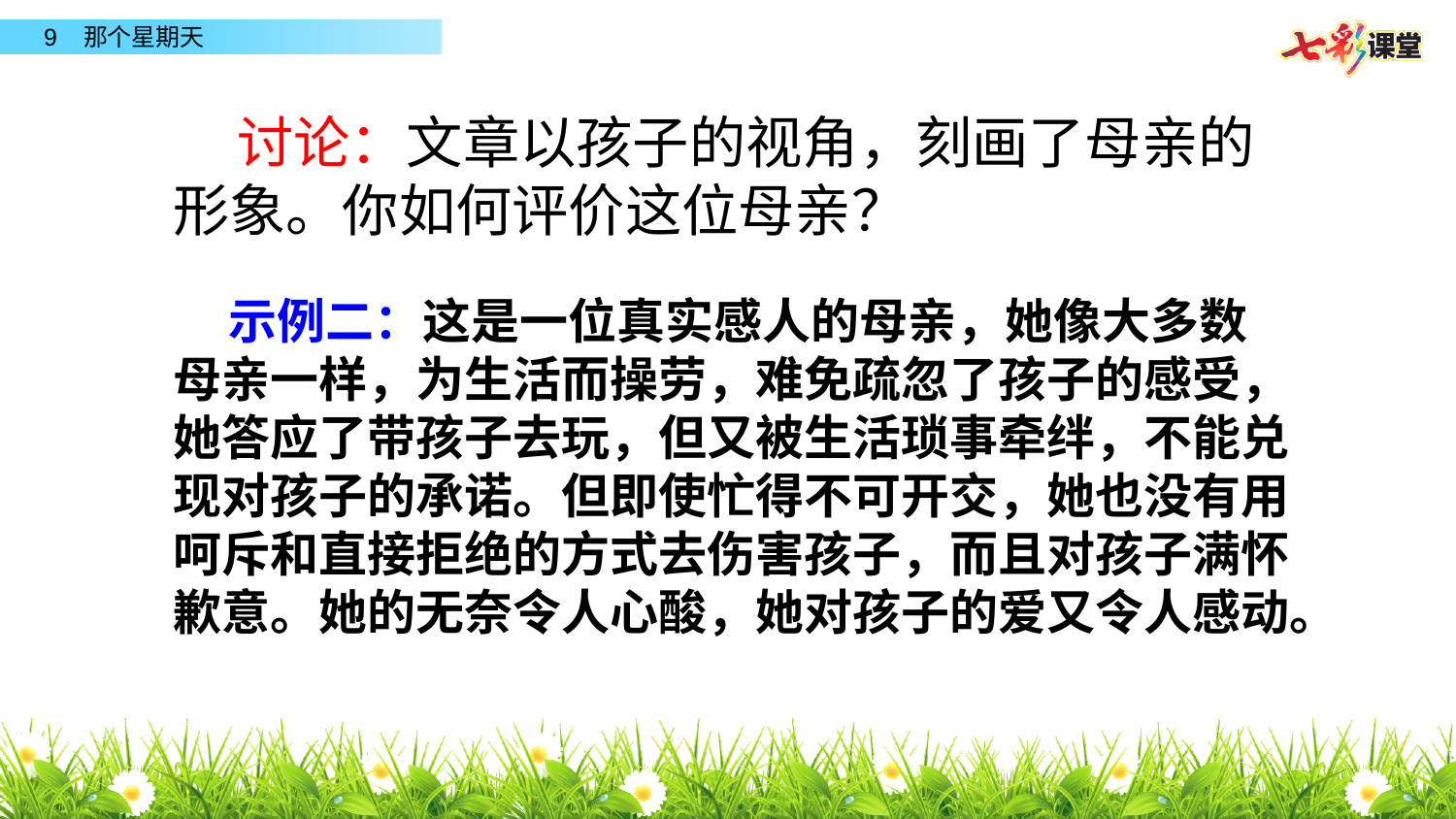

讨论：文章以孩子的视角，刻画了母亲的形象。你如何评价这位母亲？
    示例二：这是一位真实感人的母亲，她像大多数母亲一样，为生活而操劳，难免疏忽了孩子的感受，她答应了带孩子去玩，但又被生活琐事牵绊，不能兑现对孩子的承诺。但即使忙得不可开交，她也没有用呵斥和直接拒绝的方式去伤害孩子，而且对孩子满怀歉意。她的无奈令人心酸，她对孩子的爱又令人感动。